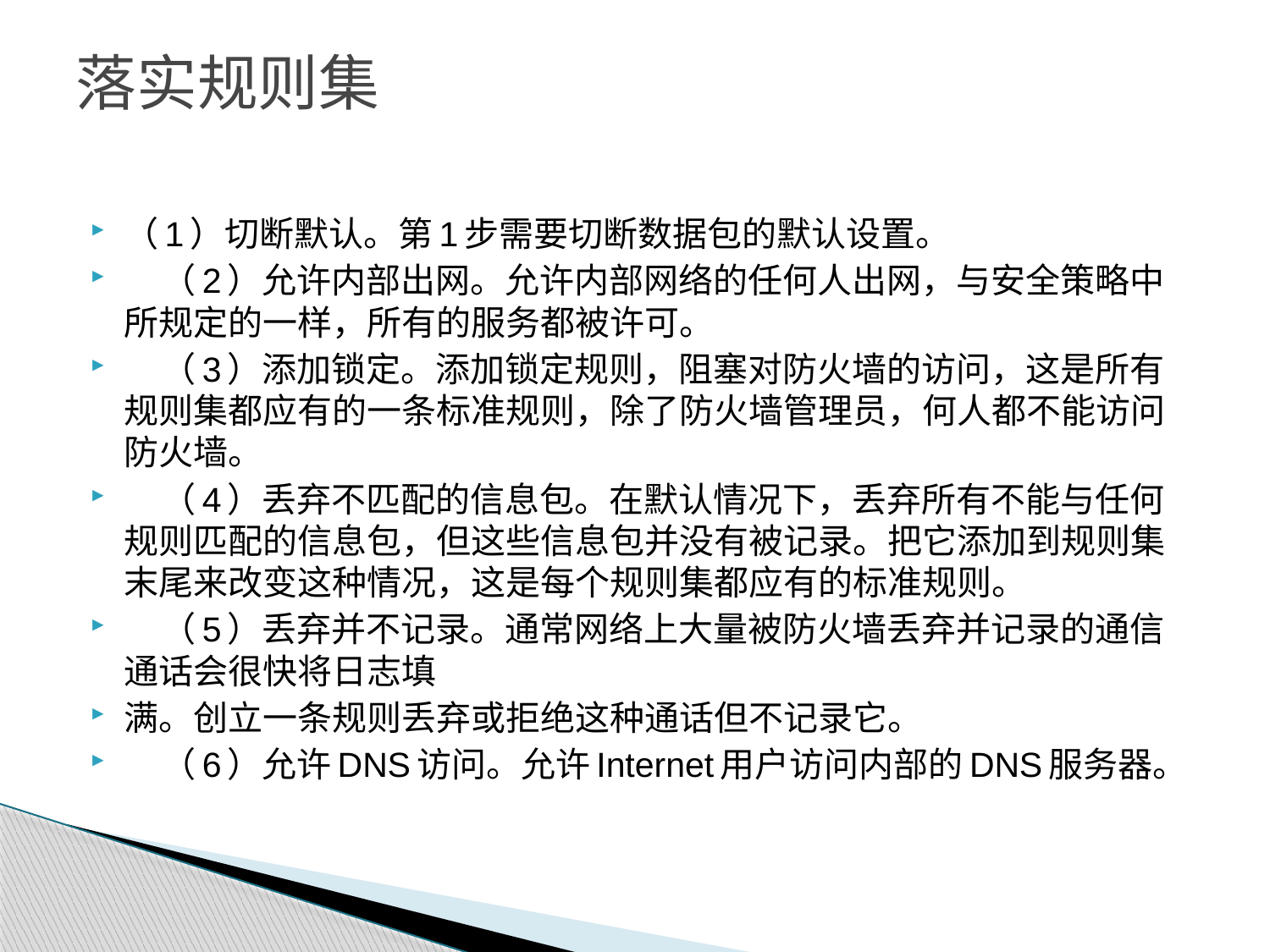

# 落实规则集
（1）切断默认。第1步需要切断数据包的默认设置。
    （2）允许内部出网。允许内部网络的任何人出网，与安全策略中所规定的一样，所有的服务都被许可。
    （3）添加锁定。添加锁定规则，阻塞对防火墙的访问，这是所有规则集都应有的一条标准规则，除了防火墙管理员，何人都不能访问防火墙。
    （4）丢弃不匹配的信息包。在默认情况下，丢弃所有不能与任何规则匹配的信息包，但这些信息包并没有被记录。把它添加到规则集末尾来改变这种情况，这是每个规则集都应有的标准规则。
    （5）丢弃并不记录。通常网络上大量被防火墙丢弃并记录的通信通话会很快将日志填
满。创立一条规则丢弃或拒绝这种通话但不记录它。
    （6）允许DNS访问。允许Internet用户访问内部的DNS服务器。